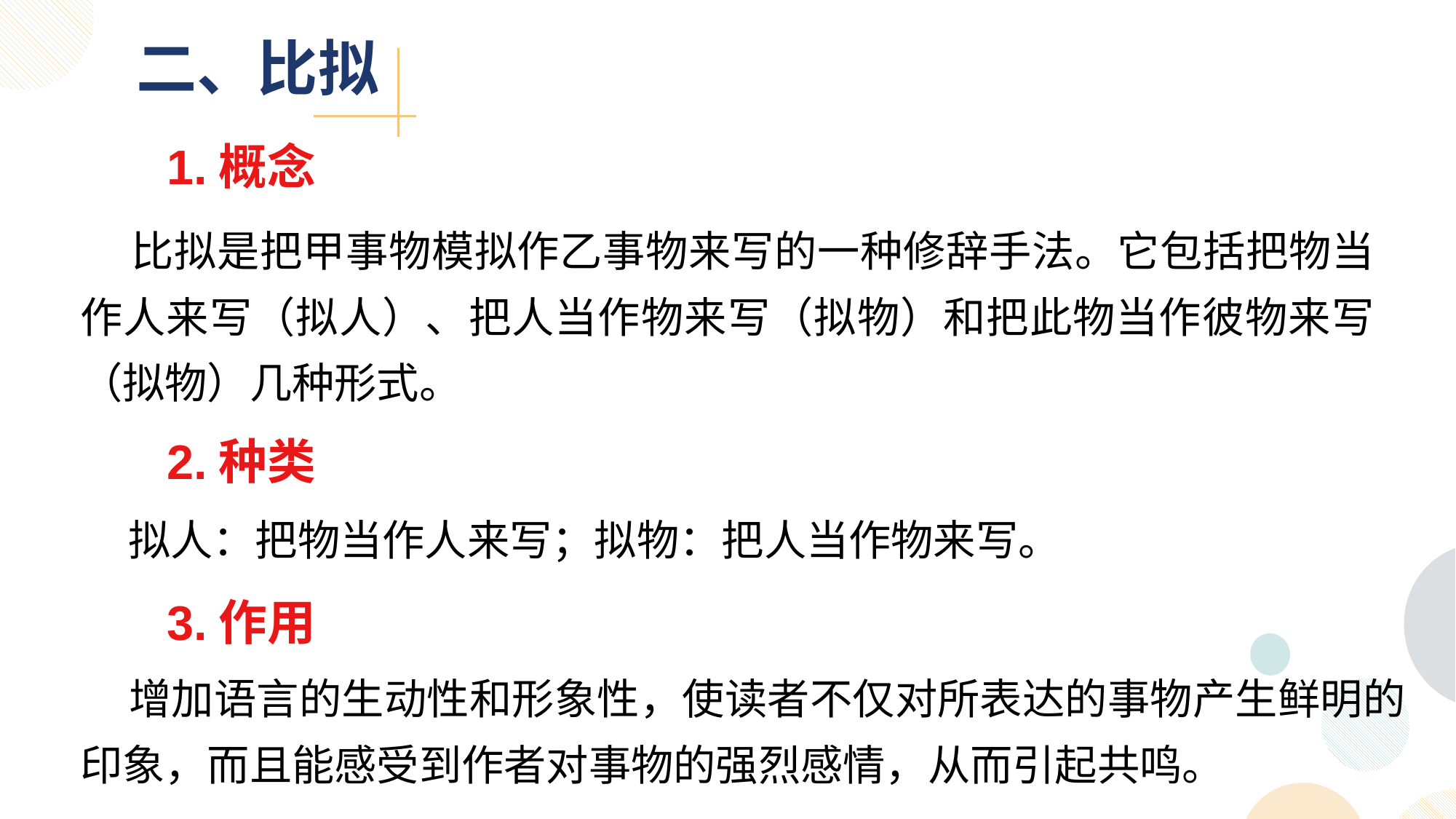

二、比拟
1.概念
    比拟是把甲事物模拟作乙事物来写的一种修辞手法。它包括把物当作人来写（拟人）、把人当作物来写（拟物）和把此物当作彼物来写（拟物）几种形式。
2.种类
    拟人：把物当作人来写；拟物：把人当作物来写。

3.作用
    增加语言的生动性和形象性，使读者不仅对所表达的事物产生鲜明的印象，而且能感受到作者对事物的强烈感情，从而引起共鸣。